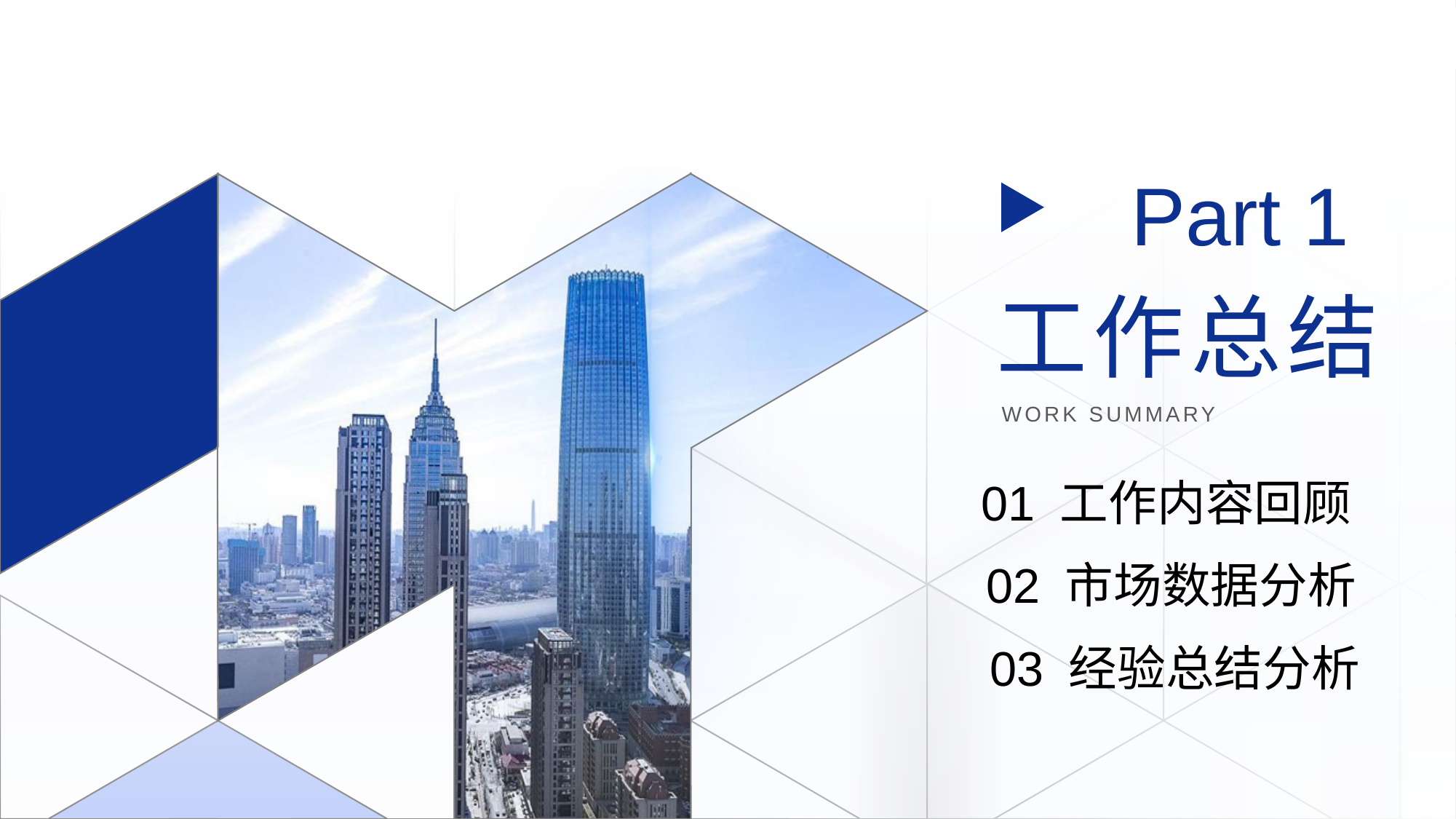

Part 1

工作总结
WORK SUMMARY
01 工作内容回顾
02 市场数据分析
03 经验总结分析